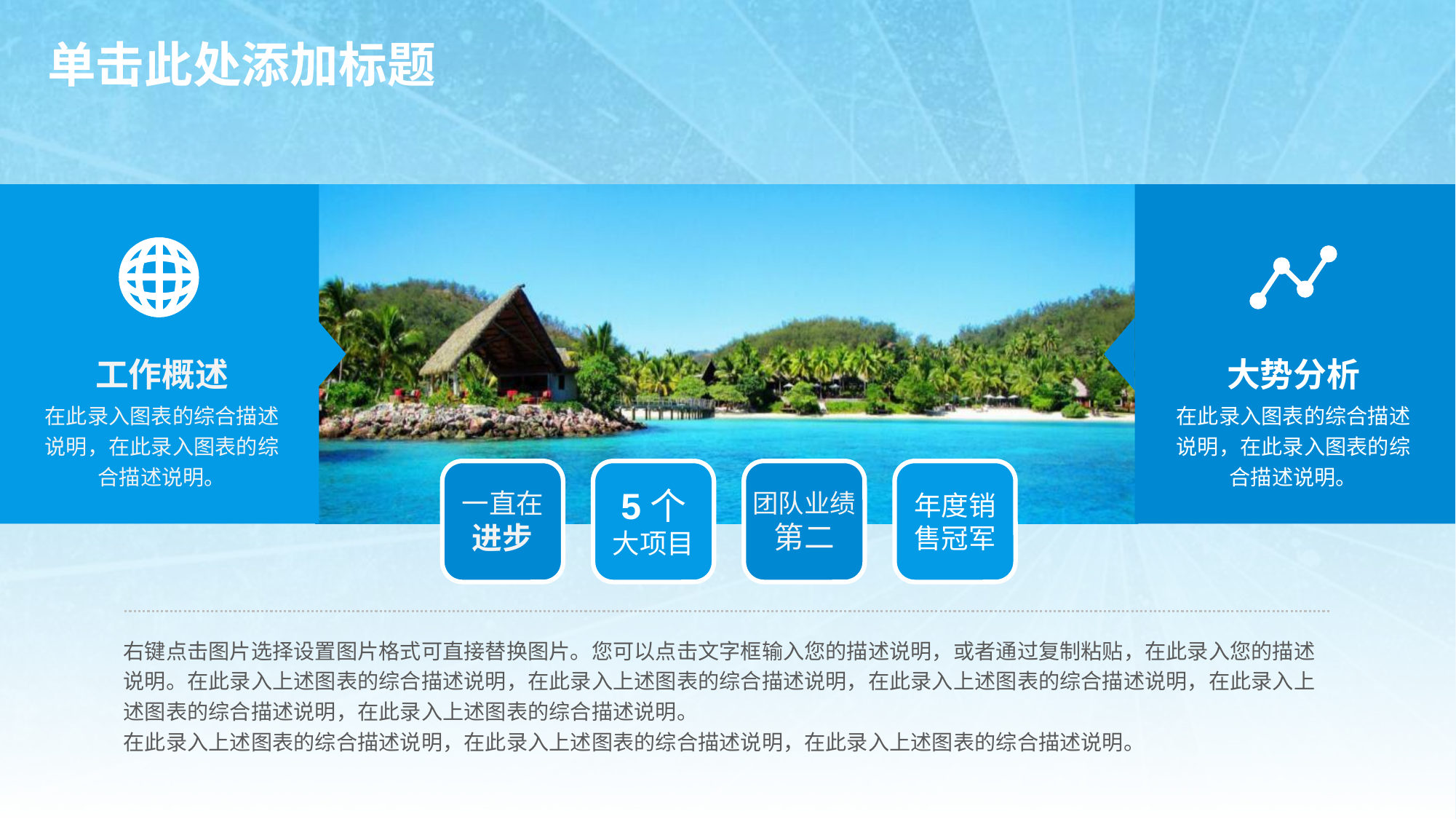

# 单击此处添加标题

工作概述
大势分析
在此录入图表的综合描述说明，在此录入图表的综合描述说明。
在此录入图表的综合描述说明，在此录入图表的综合描述说明。

5个
大项目
一直在
进步
团队业绩
第二
年度销售冠军
右键点击图片选择设置图片格式可直接替换图片。您可以点击文字框输入您的描述说明，或者通过复制粘贴，在此录入您的描述说明。在此录入上述图表的综合描述说明，在此录入上述图表的综合描述说明，在此录入上述图表的综合描述说明，在此录入上述图表的综合描述说明，在此录入上述图表的综合描述说明。
在此录入上述图表的综合描述说明，在此录入上述图表的综合描述说明，在此录入上述图表的综合描述说明。